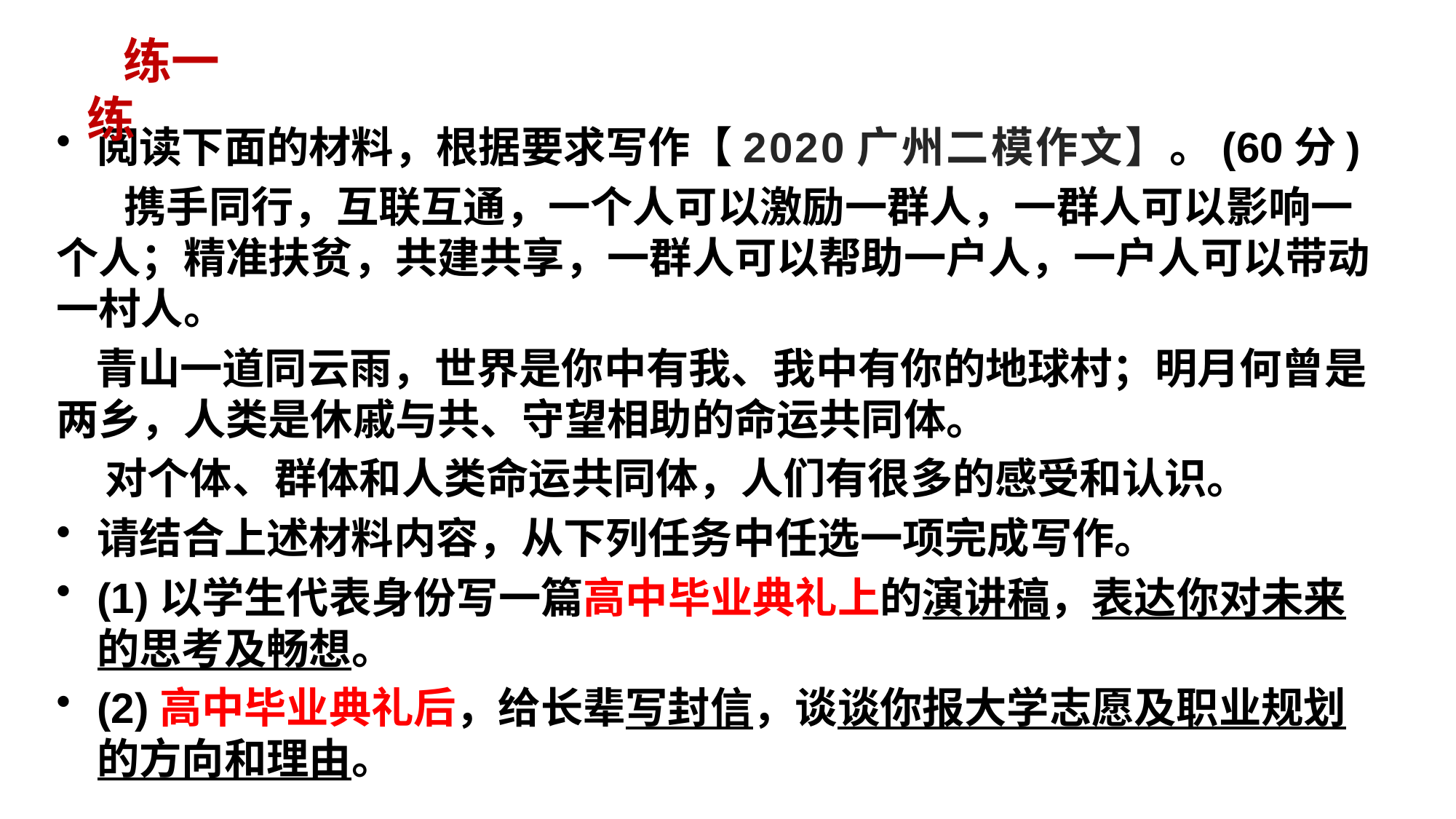

练一练
阅读下面的材料，根据要求写作【2020广州二模作文】。(60分)
      携手同行，互联互通，一个人可以激励一群人，一群人可以影响一个人；精准扶贫，共建共享，一群人可以帮助一户人，一户人可以带动一村人。
   青山一道同云雨，世界是你中有我、我中有你的地球村；明月何曾是两乡，人类是休戚与共、守望相助的命运共同体。
    对个体、群体和人类命运共同体，人们有很多的感受和认识。
请结合上述材料内容，从下列任务中任选一项完成写作。
(1)以学生代表身份写一篇高中毕业典礼上的演讲稿，表达你对未来的思考及畅想。
(2)高中毕业典礼后，给长辈写封信，谈谈你报大学志愿及职业规划的方向和理由。